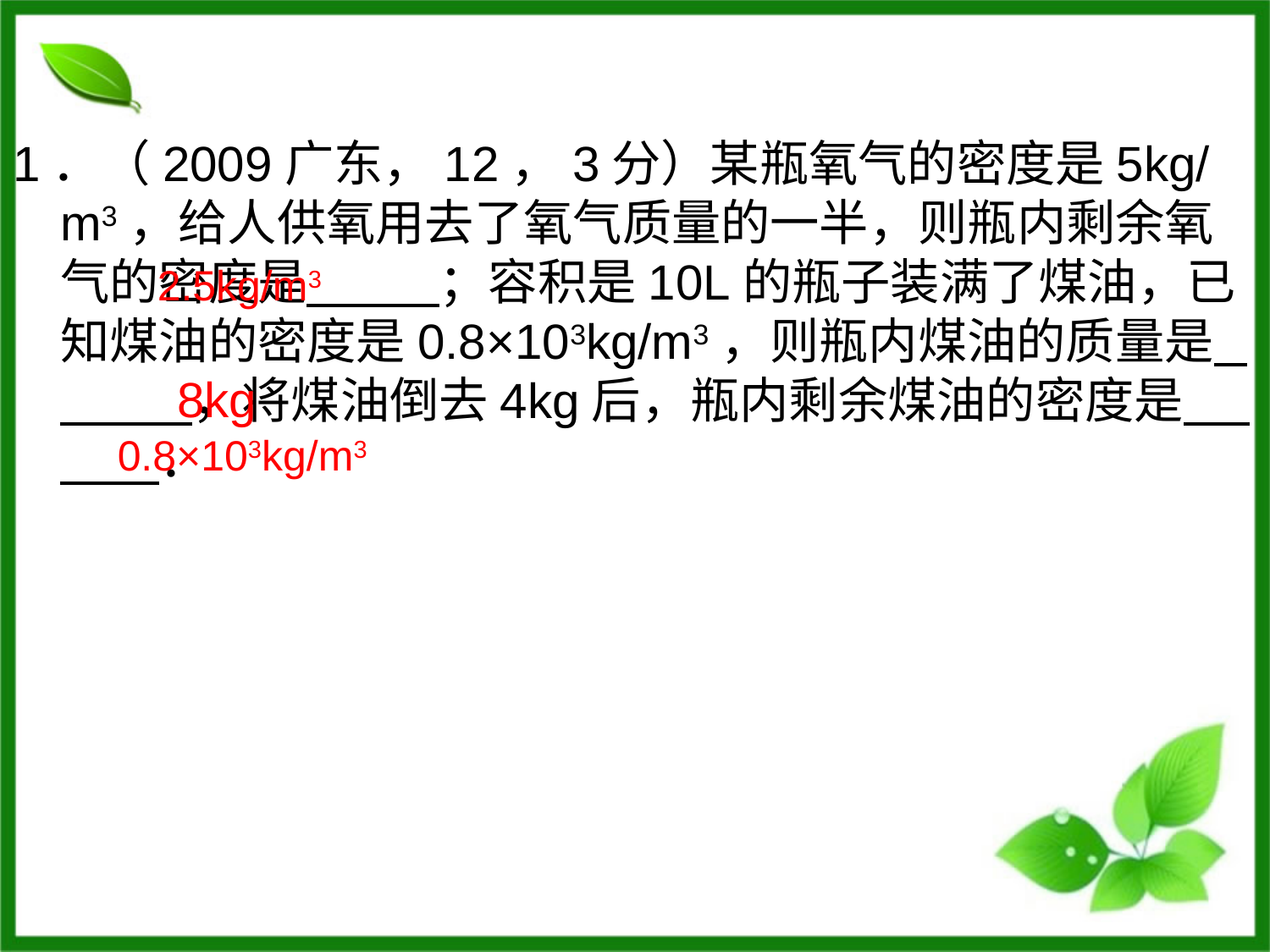

1．（2009广东，12，3分）某瓶氧气的密度是5kg/m3，给人供氧用去了氧气质量的一半，则瓶内剩余氧气的密度是            ；容积是10L的瓶子装满了煤油，已知煤油的密度是0.8×103kg/m3，则瓶内煤油的质量是                ，将煤油倒去4kg后，瓶内剩余煤油的密度是                ．
2.5kg/m3
8kg
0.8×103kg/m3